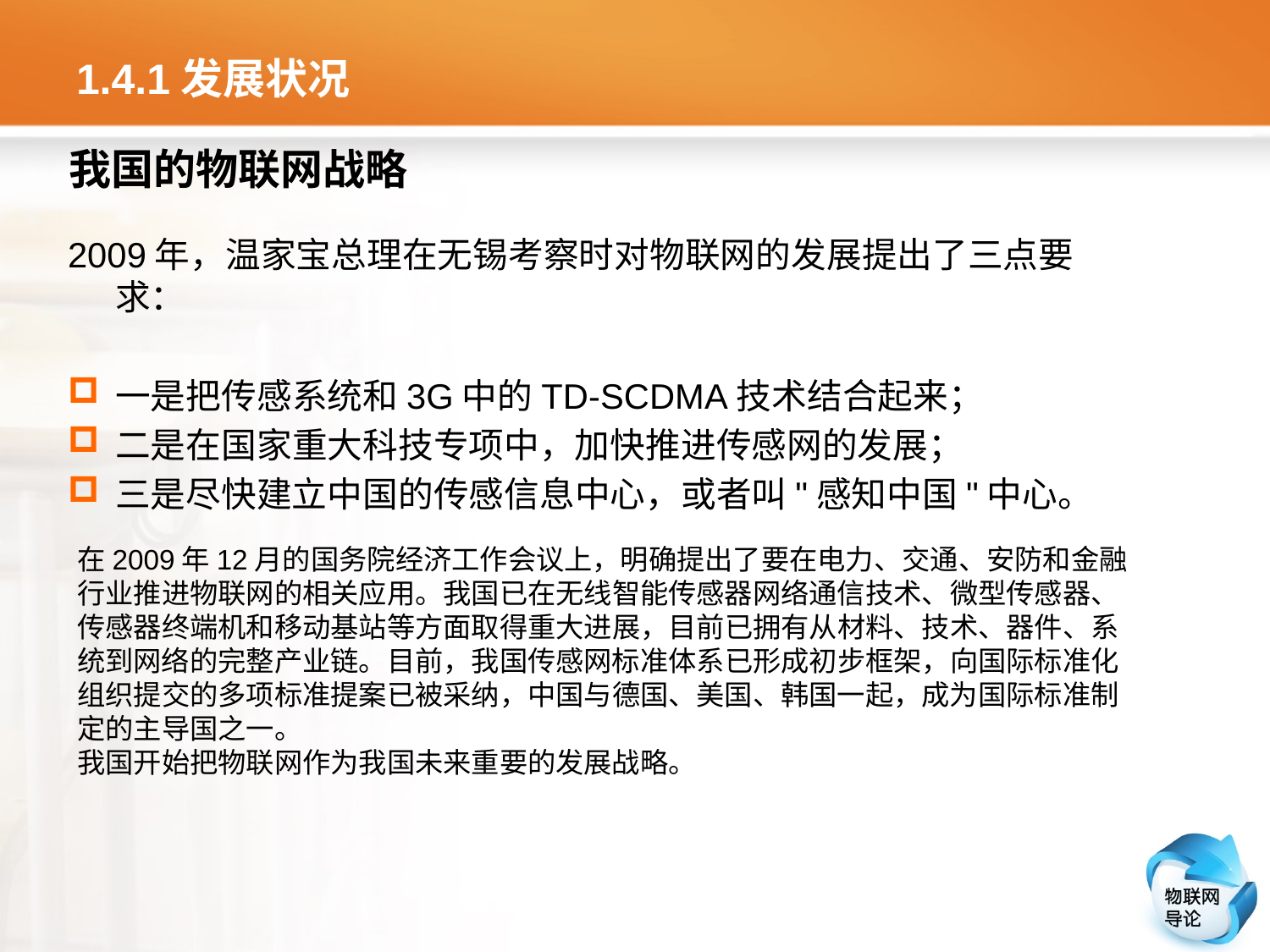

# 1.4.1发展状况
我国的物联网战略
2009年，温家宝总理在无锡考察时对物联网的发展提出了三点要求：

一是把传感系统和3G中的TD-SCDMA技术结合起来；
二是在国家重大科技专项中，加快推进传感网的发展；
三是尽快建立中国的传感信息中心，或者叫"感知中国"中心。

在2009年12月的国务院经济工作会议上，明确提出了要在电力、交通、安防和金融行业推进物联网的相关应用。我国已在无线智能传感器网络通信技术、微型传感器、传感器终端机和移动基站等方面取得重大进展，目前已拥有从材料、技术、器件、系统到网络的完整产业链。目前，我国传感网标准体系已形成初步框架，向国际标准化组织提交的多项标准提案已被采纳，中国与德国、美国、韩国一起，成为国际标准制定的主导国之一。
我国开始把物联网作为我国未来重要的发展战略。